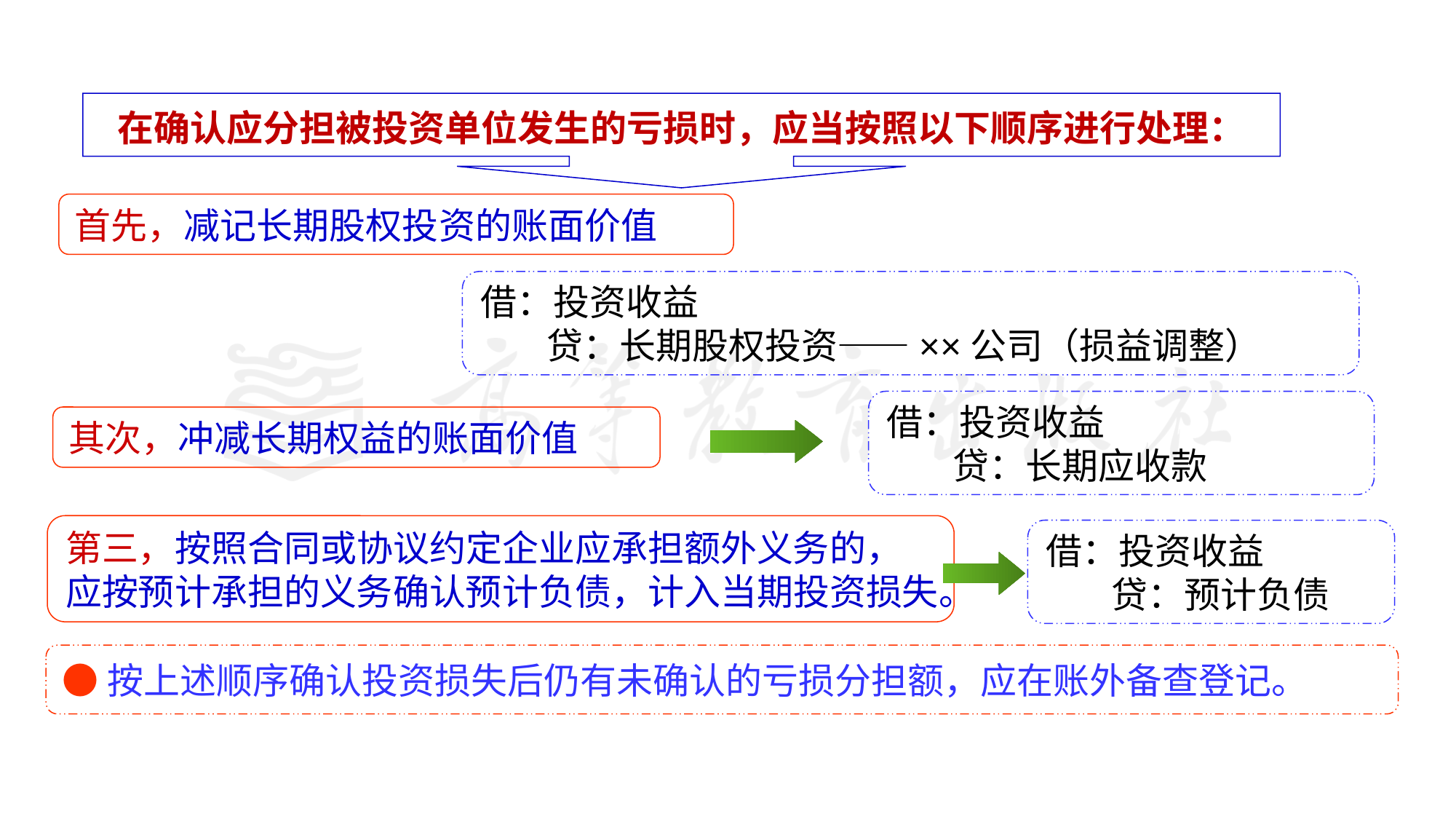

在确认应分担被投资单位发生的亏损时，应当按照以下顺序进行处理：
首先，减记长期股权投资的账面价值
借：投资收益
       贷：长期股权投资——××公司（损益调整）
借：投资收益
       贷：长期应收款
其次，冲减长期权益的账面价值

第三，按照合同或协议约定企业应承担额外义务的，
应按预计承担的义务确认预计负债，计入当期投资损失。
借：投资收益
       贷：预计负债

●按上述顺序确认投资损失后仍有未确认的亏损分担额，应在账外备查登记。